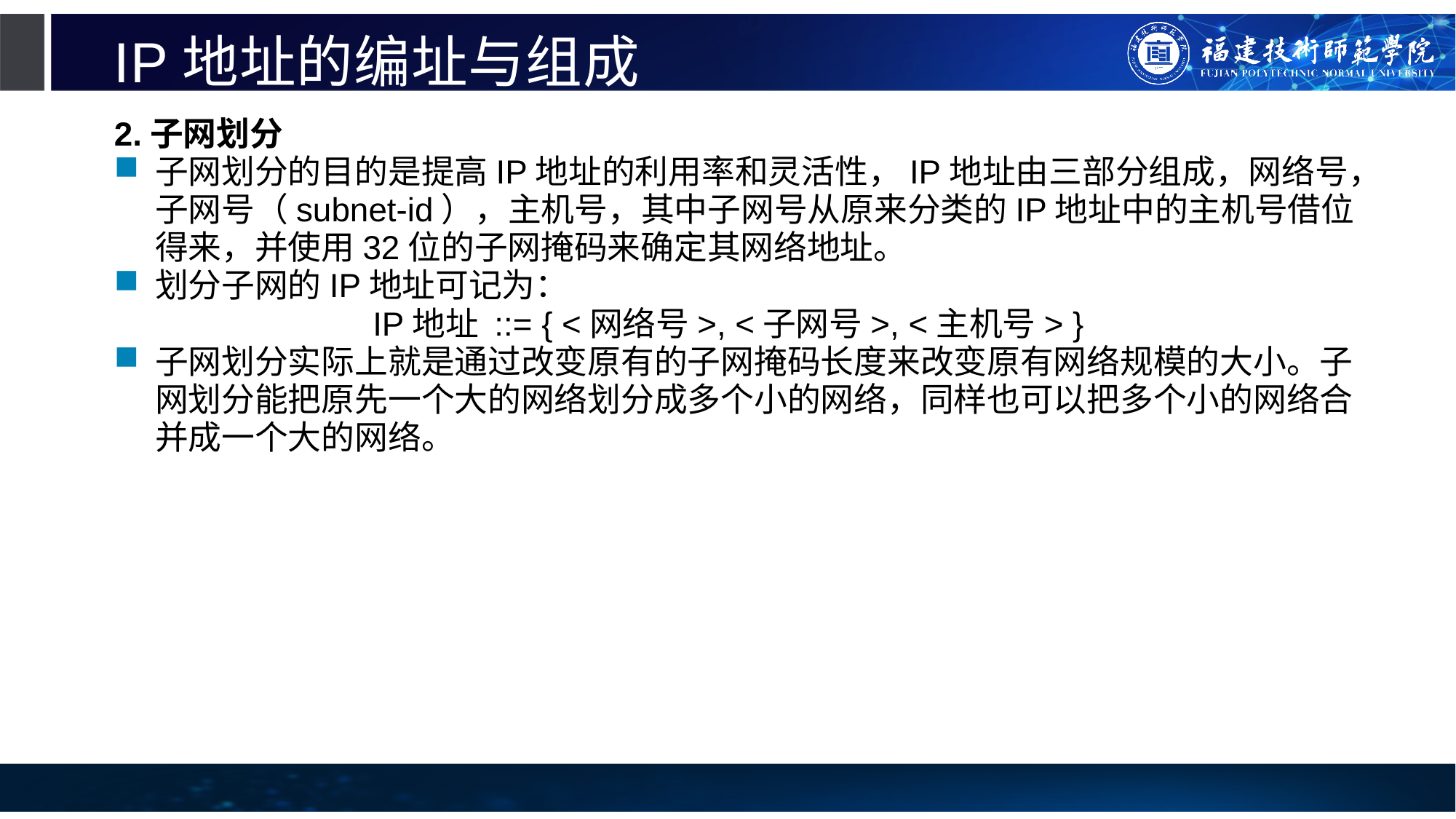

# IP地址的编址与组成
2.子网划分
子网划分的目的是提高IP地址的利用率和灵活性，IP地址由三部分组成，网络号，子网号（subnet-id），主机号，其中子网号从原来分类的IP地址中的主机号借位得来，并使用32位的子网掩码来确定其网络地址。
划分子网的IP地址可记为：
                      IP地址 ::= { <网络号>, <子网号>, <主机号> }
子网划分实际上就是通过改变原有的子网掩码长度来改变原有网络规模的大小。子网划分能把原先一个大的网络划分成多个小的网络，同样也可以把多个小的网络合并成一个大的网络。